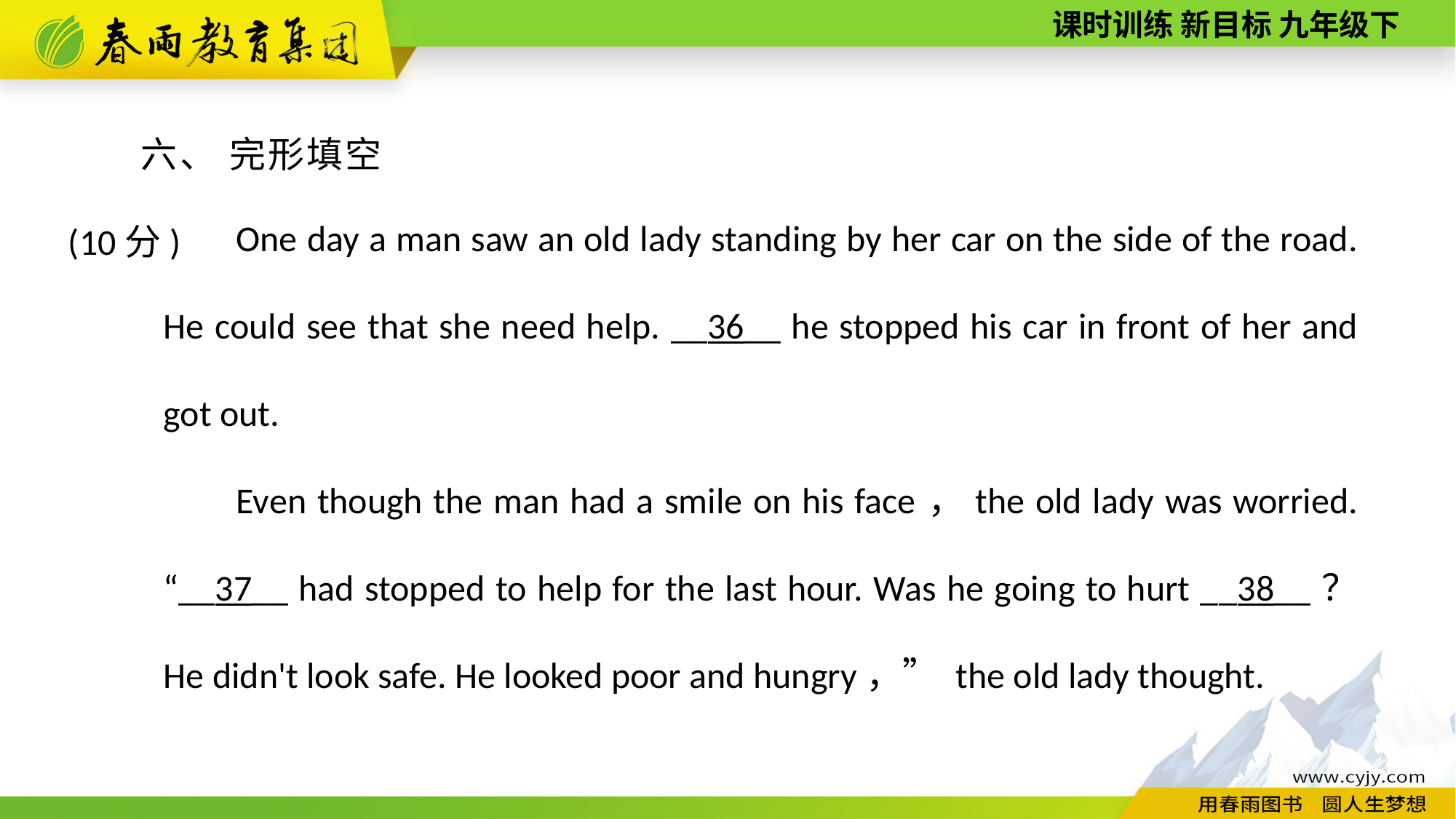

六、 完形填空(10分)
One day a man saw an old lady standing by her car on the side of the road. He could see that she need help. __36__ he stopped his car in front of her and got out.
Even though the man had a smile on his face，the old lady was worried. “__37__ had stopped to help for the last hour. Was he going to hurt __38__？ He didn't look safe. He looked poor and hungry，” the old lady thought.